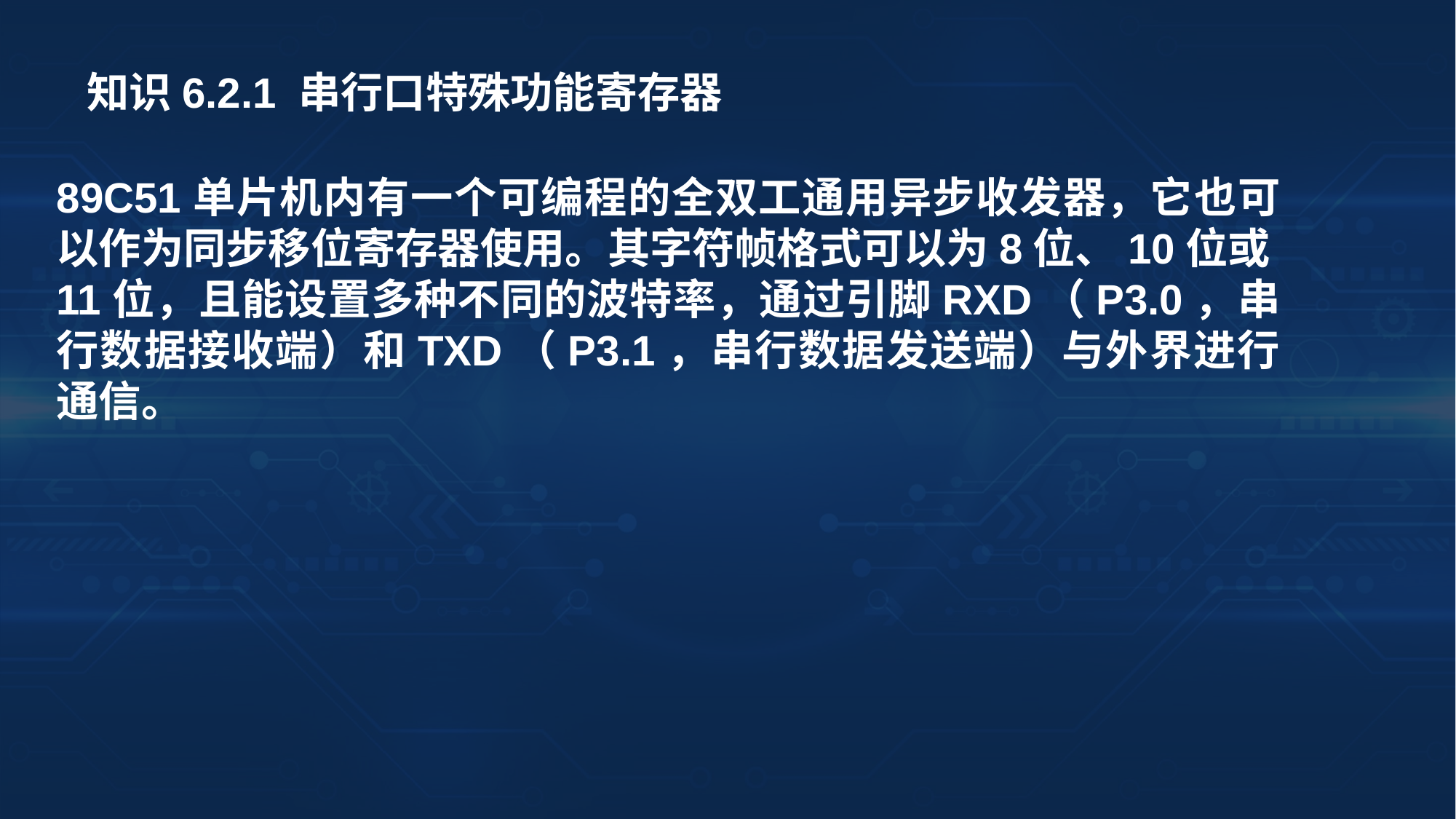

知识6.2.1 串行口特殊功能寄存器
89C51单片机内有一个可编程的全双工通用异步收发器，它也可以作为同步移位寄存器使用。其字符帧格式可以为8位、10位或11位，且能设置多种不同的波特率，通过引脚RXD（P3.0，串行数据接收端）和TXD（P3.1，串行数据发送端）与外界进行通信。